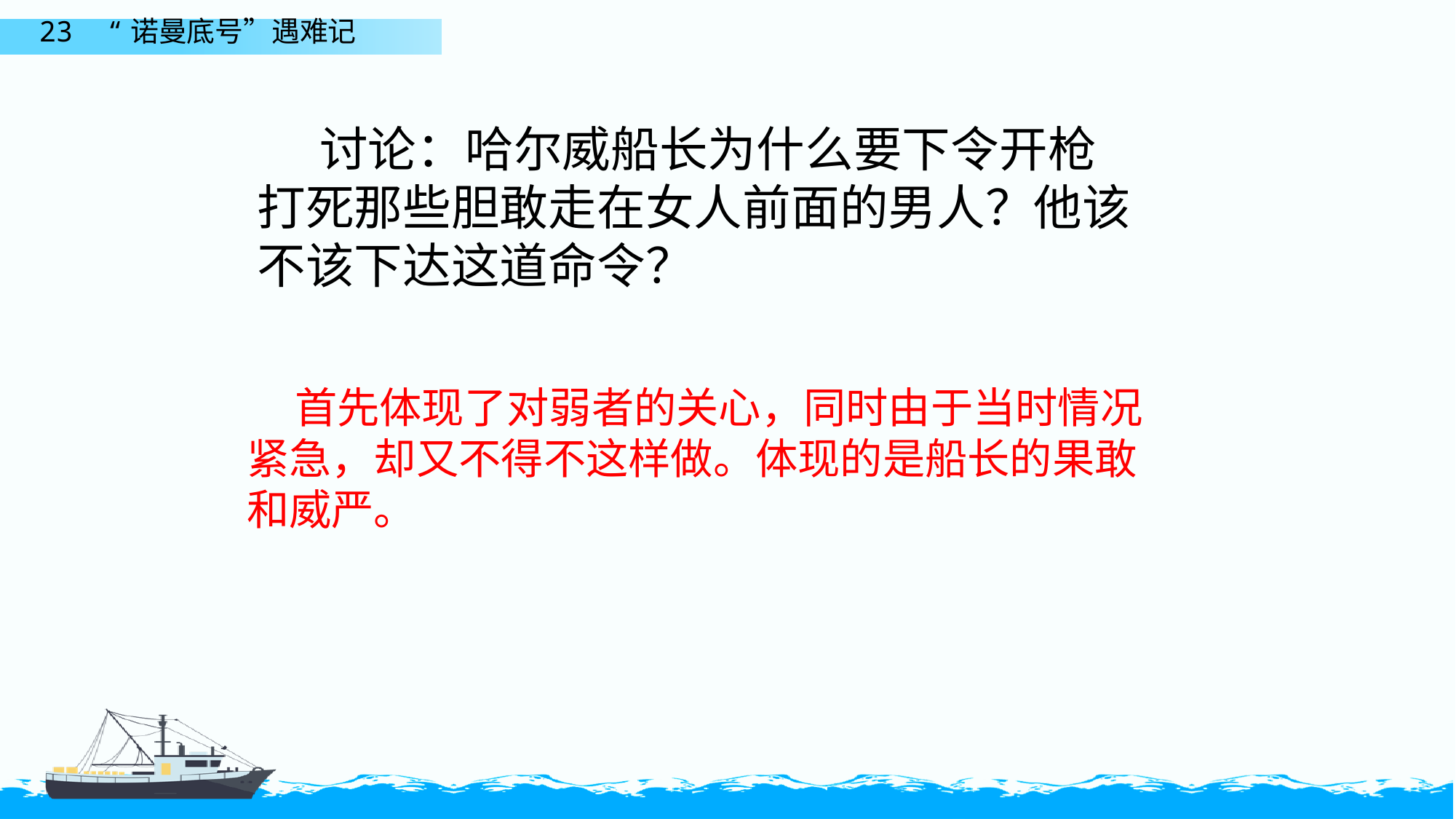

讨论：哈尔威船长为什么要下令开枪打死那些胆敢走在女人前面的男人？他该不该下达这道命令？
    首先体现了对弱者的关心，同时由于当时情况紧急，却又不得不这样做。体现的是船长的果敢和威严。